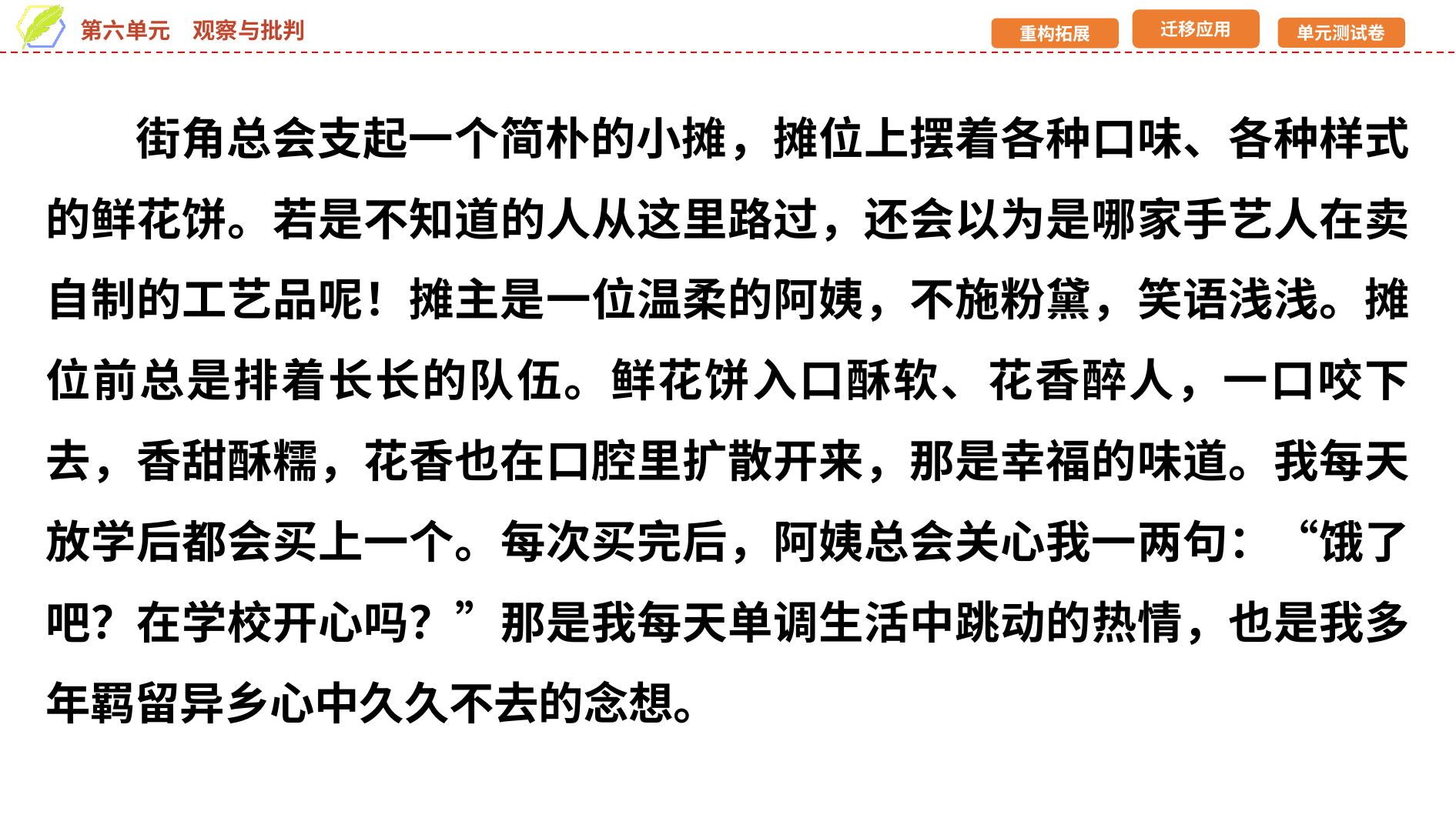

街角总会支起一个简朴的小摊，摊位上摆着各种口味、各种样式的鲜花饼。若是不知道的人从这里路过，还会以为是哪家手艺人在卖自制的工艺品呢！摊主是一位温柔的阿姨，不施粉黛，笑语浅浅。摊位前总是排着长长的队伍。鲜花饼入口酥软、花香醉人，一口咬下去，香甜酥糯，花香也在口腔里扩散开来，那是幸福的味道。我每天放学后都会买上一个。每次买完后，阿姨总会关心我一两句：“饿了吧？在学校开心吗？”那是我每天单调生活中跳动的热情，也是我多年羁留异乡心中久久不去的念想。